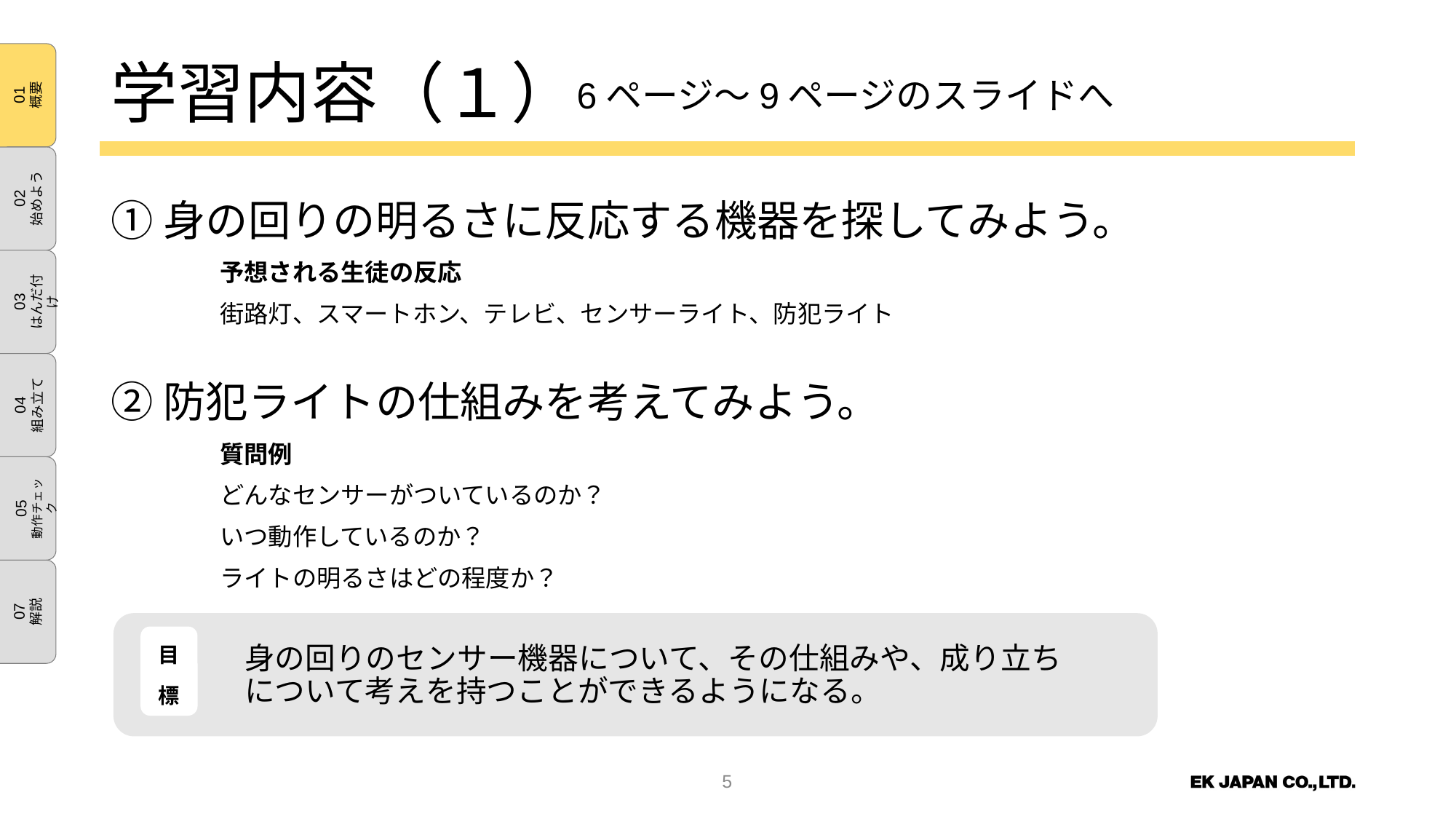

# 学習内容（１）
6ページ～9ページのスライドへ
①身の回りの明るさに反応する機器を探してみよう。
	予想される生徒の反応
	街路灯、スマートホン、テレビ、センサーライト、防犯ライト

②防犯ライトの仕組みを考えてみよう。
	質問例
	どんなセンサーがついているのか？
	いつ動作しているのか？
	ライトの明るさはどの程度か？

目
標
身の回りのセンサー機器について、その仕組みや、成り立ちについて考えを持つことができるようになる。
5